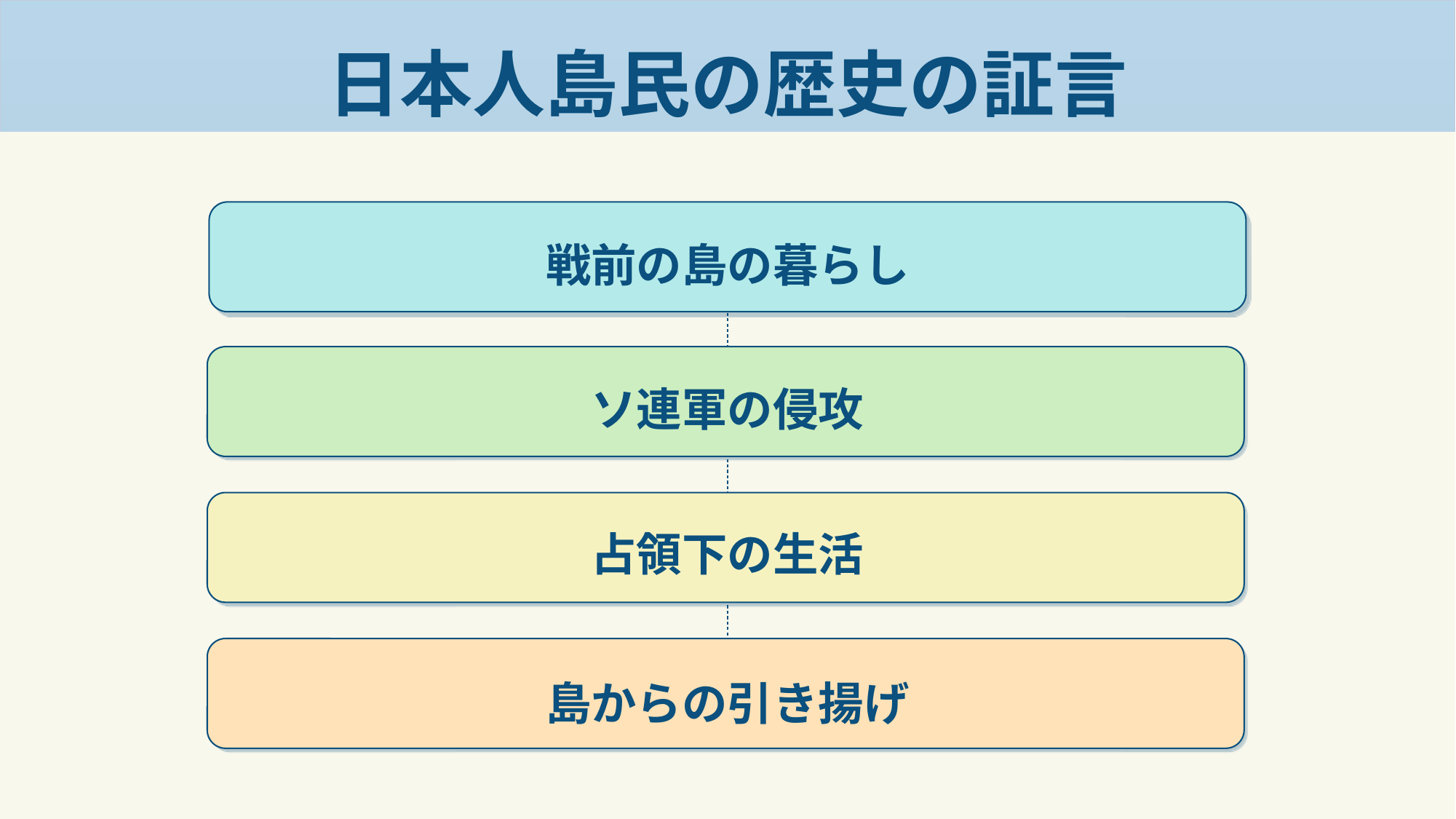

# 日本人島民の歴史の証言

戦前の島の暮らし

ソ連軍の侵攻

占領下の生活

島からの引き揚げ